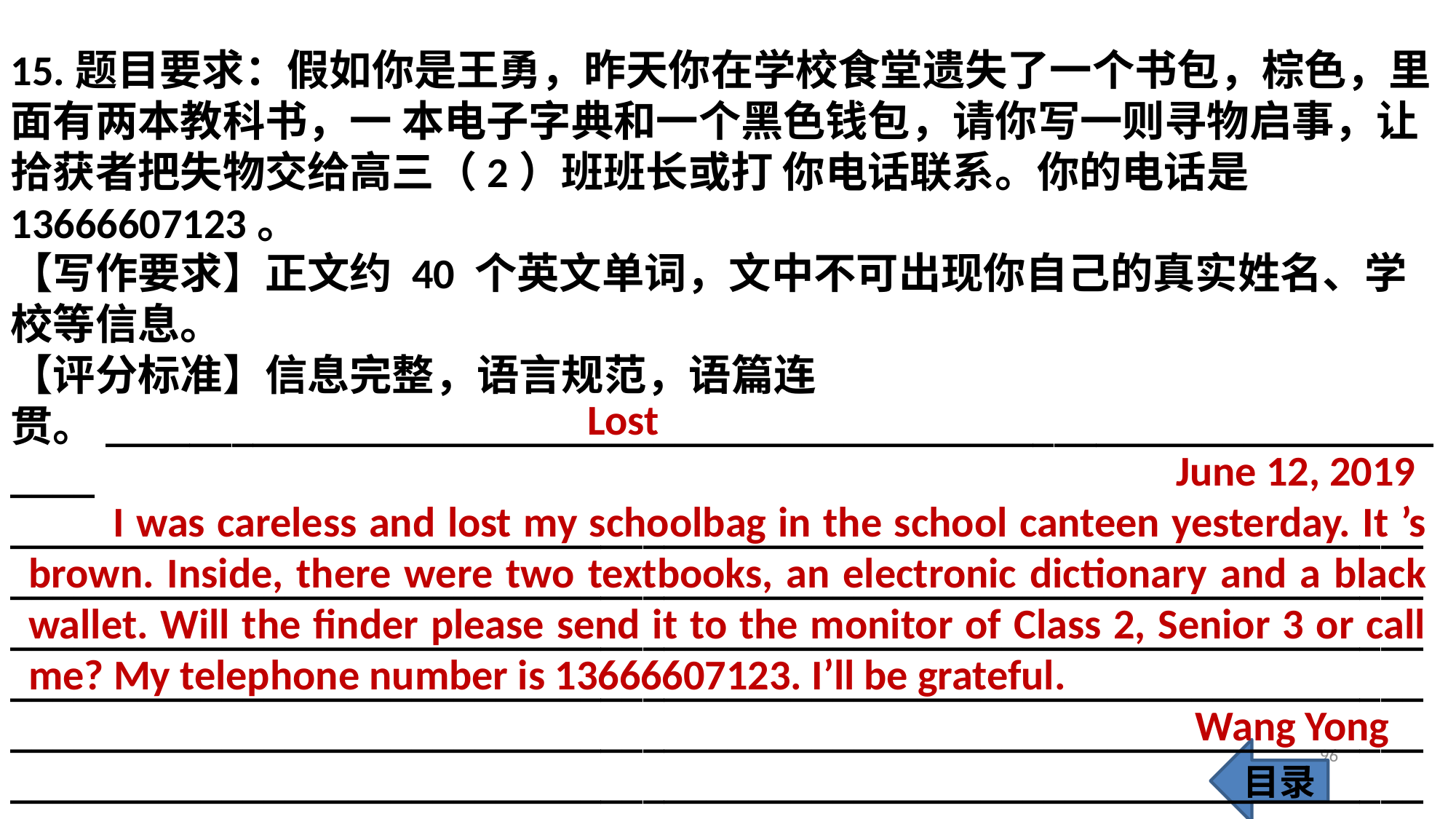

15.题目要求：假如你是王勇，昨天你在学校食堂遗失了一个书包，棕色，里面有两本教科书，一 本电子字典和一个黑色钱包，请你写一则寻物启事，让拾获者把失物交给高三（2）班班长或打 你电话联系。你的电话是13666607123。
【写作要求】正文约 40 个英文单词，文中不可出现你自己的真实姓名、学校等信息。
【评分标准】信息完整，语言规范，语篇连贯。___________________________________________________________________
___________________________________________________________________
___________________________________________________________________
___________________________________________________________________
___________________________________________________________________
___________________________________________________________________
___________________________________________________________________
__________________________________________________________________
                                                          Lost
                                                                                                                       June 12, 2019
       I was careless and lost my schoolbag in the school canteen yesterday. It ’s brown. Inside, there were two textbooks, an electronic dictionary and a black wallet. Will the finder please send it to the monitor of Class 2, Senior 3 or call me? My telephone number is 13666607123. I’ll be grateful.
                                                                                                                         Wang Yong
96
目录